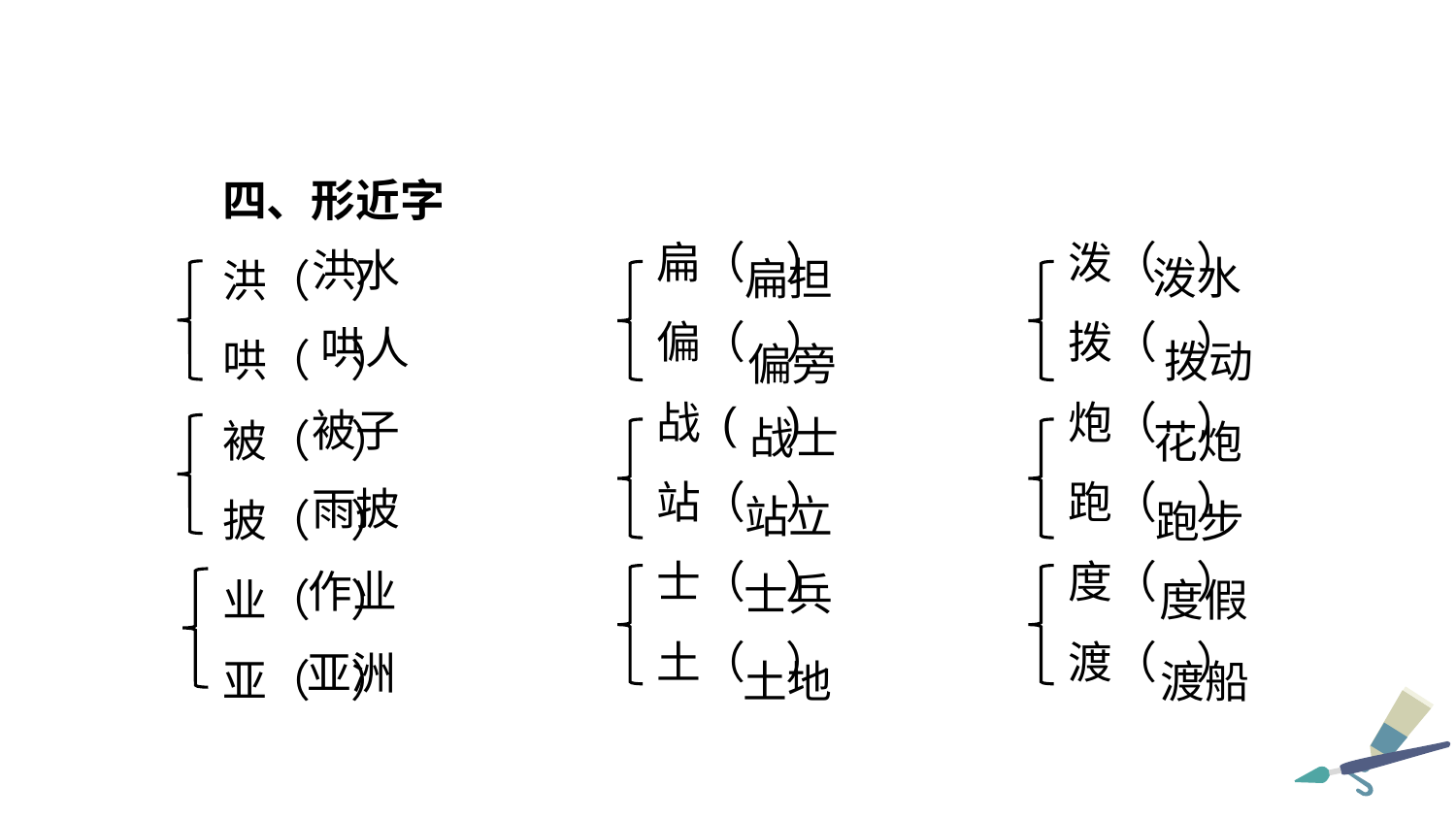

四、形近字
洪（    ）
哄（    ）
被（    ）
披（    ）
业（    ）
亚（    ）

扁（    ）
偏（    ）
战 (    )
站（    ）
士（    ）
土（    ）

泼（    ）
拨（    ）
炮（    ）
跑（    ）
度（    ）
渡（    ）
洪水
泼水
扁担

哄人
拨动
偏旁
被子
战士
花炮

雨披
站立
跑步
作业
士兵
度假

亚洲
土地
渡船